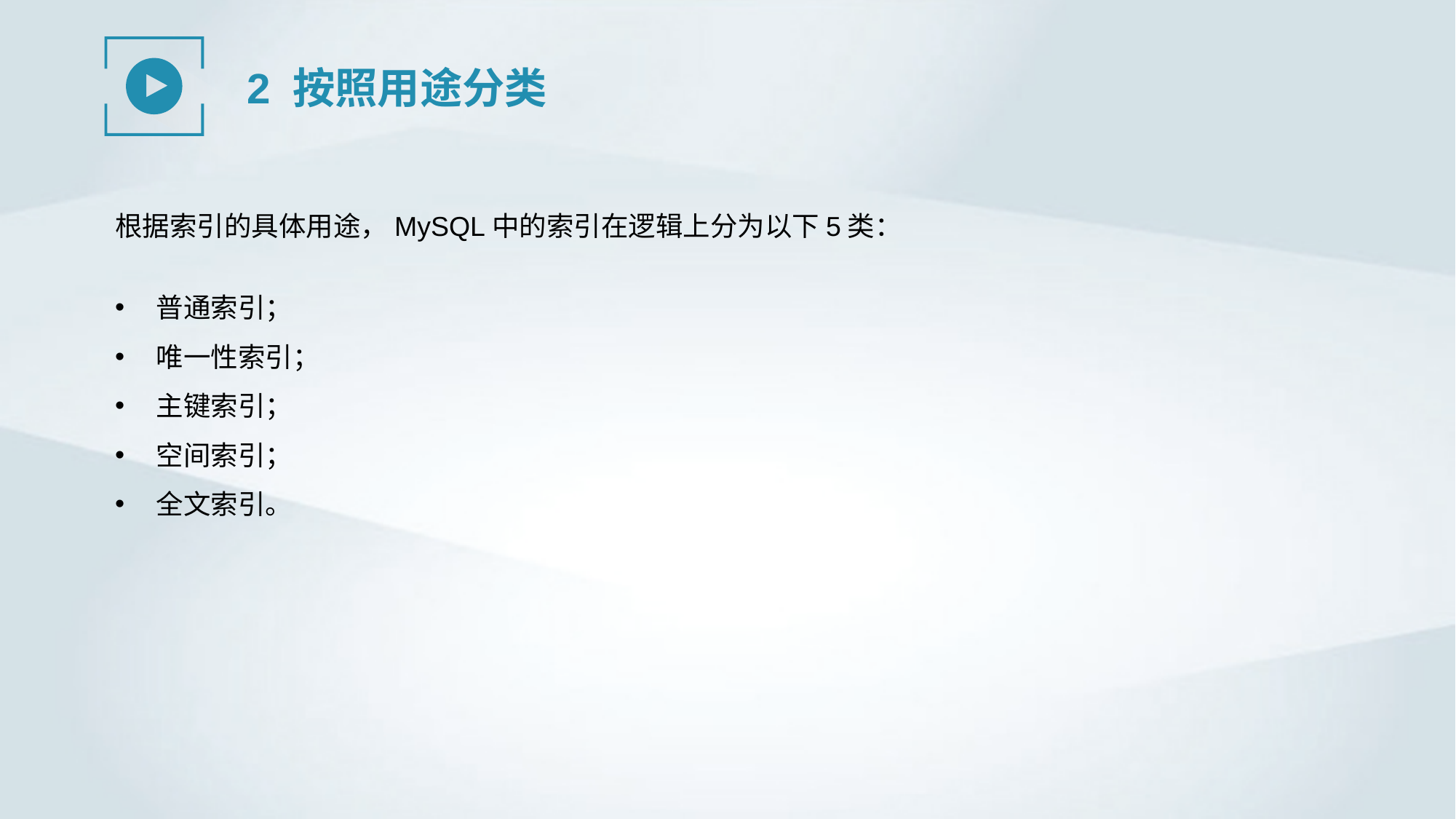

2 按照用途分类
根据索引的具体用途，MySQL中的索引在逻辑上分为以下5类：

普通索引；
唯一性索引；
主键索引；
空间索引；
全文索引。